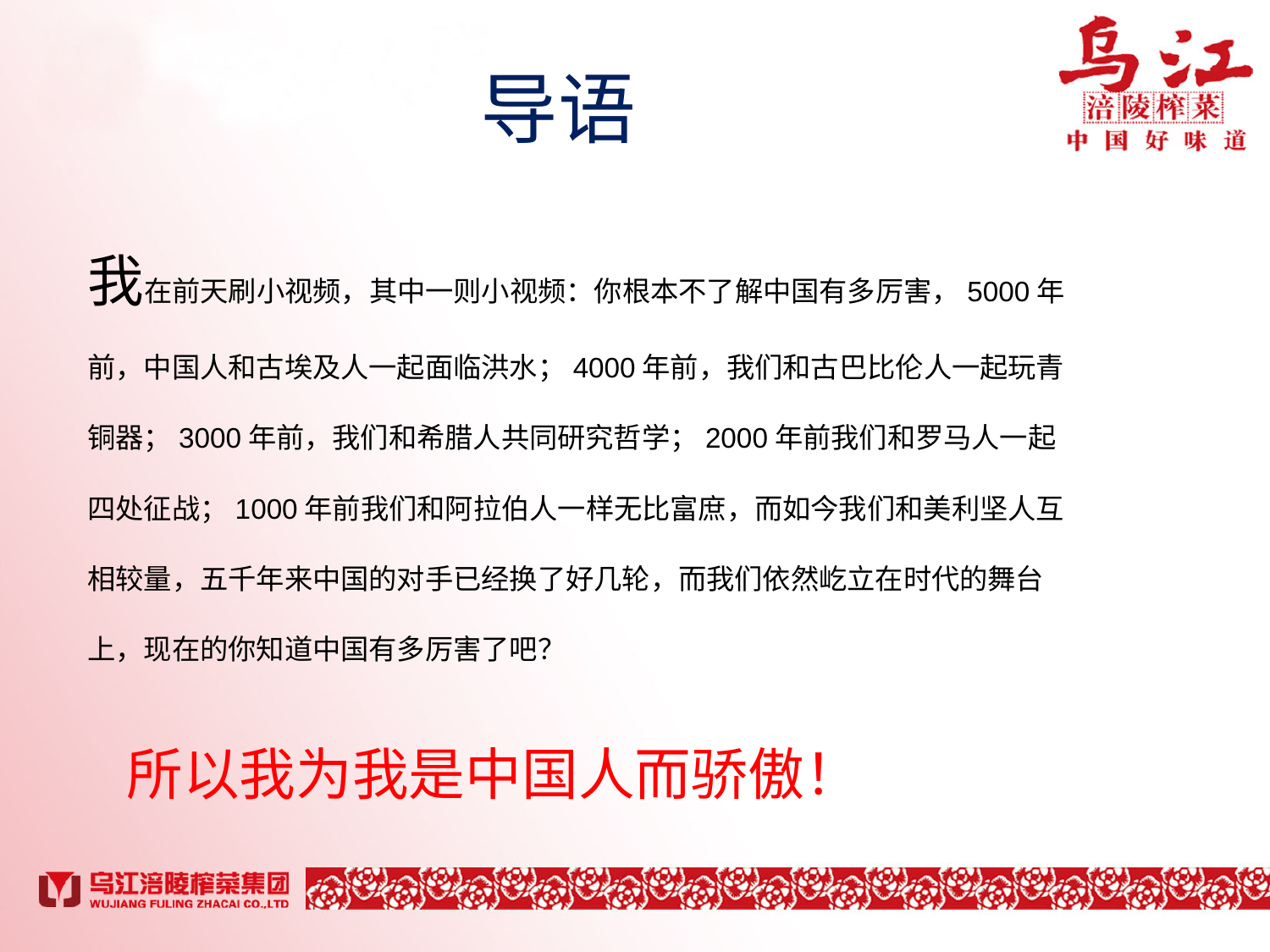

导语
我在前天刷小视频，其中一则小视频：你根本不了解中国有多厉害，5000年前，中国人和古埃及人一起面临洪水；4000年前，我们和古巴比伦人一起玩青铜器；3000年前，我们和希腊人共同研究哲学；2000年前我们和罗马人一起四处征战；1000年前我们和阿拉伯人一样无比富庶，而如今我们和美利坚人互相较量，五千年来中国的对手已经换了好几轮，而我们依然屹立在时代的舞台上，现在的你知道中国有多厉害了吧？

  所以我为我是中国人而骄傲！